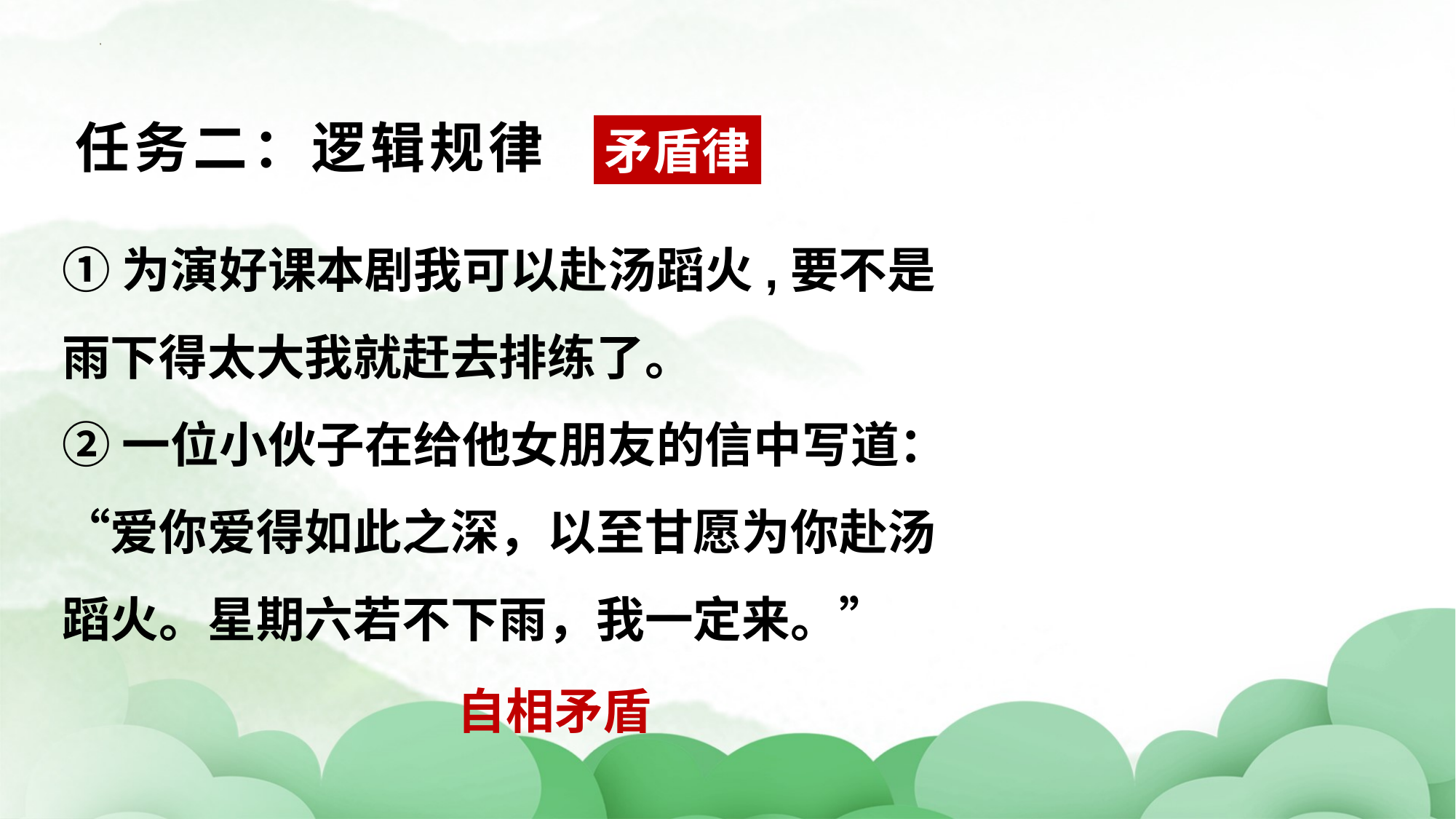

任务二：逻辑规律
矛盾律
①为演好课本剧我可以赴汤蹈火,要不是雨下得太大我就赶去排练了。
②一位小伙子在给他女朋友的信中写道：“爱你爱得如此之深，以至甘愿为你赴汤蹈火。星期六若不下雨，我一定来。”

自相矛盾